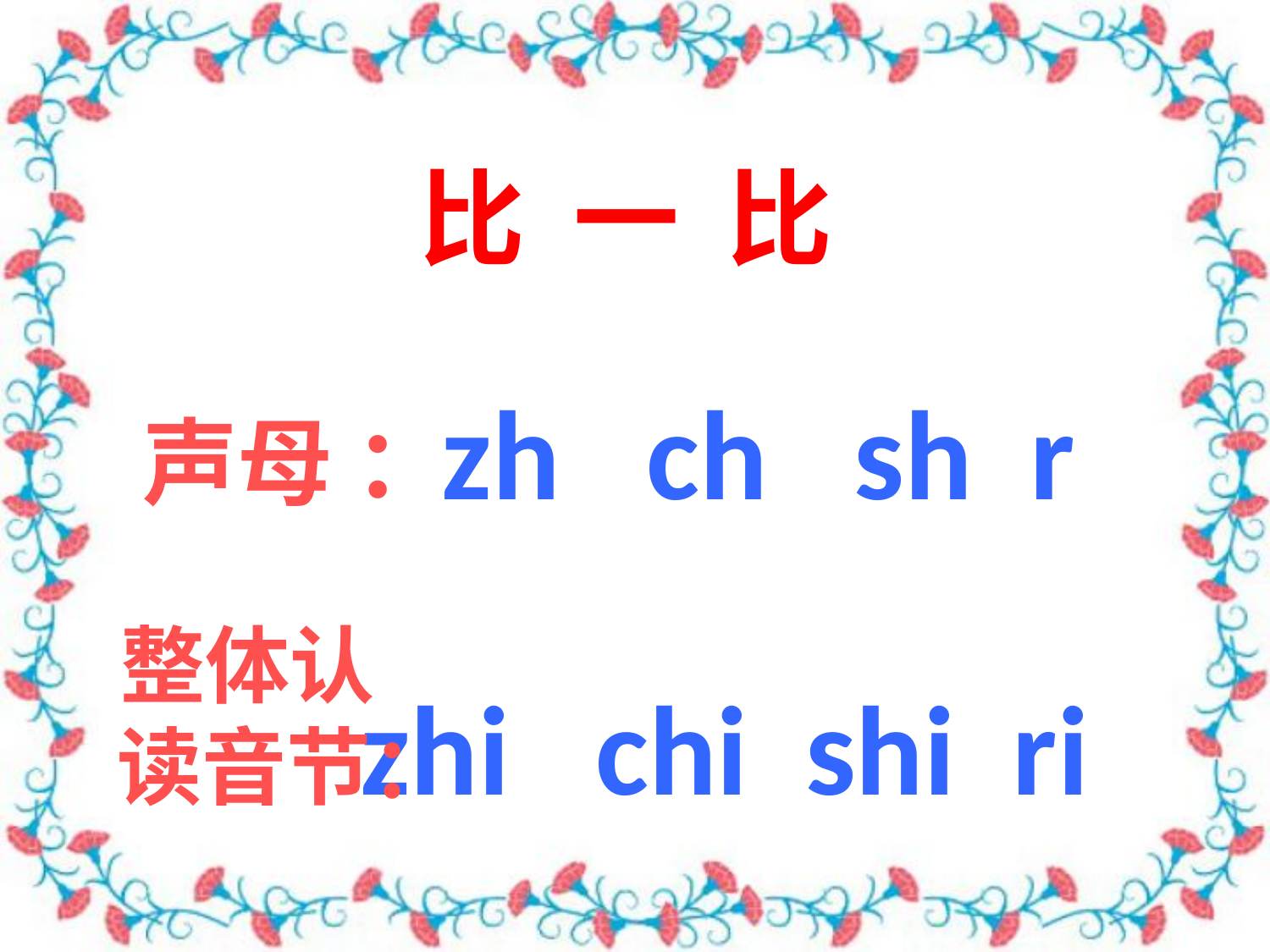

比  一  比
               zh   ch   sh  r

zhi   chi  shi  ri
声母 ：
整体认
   读音节：